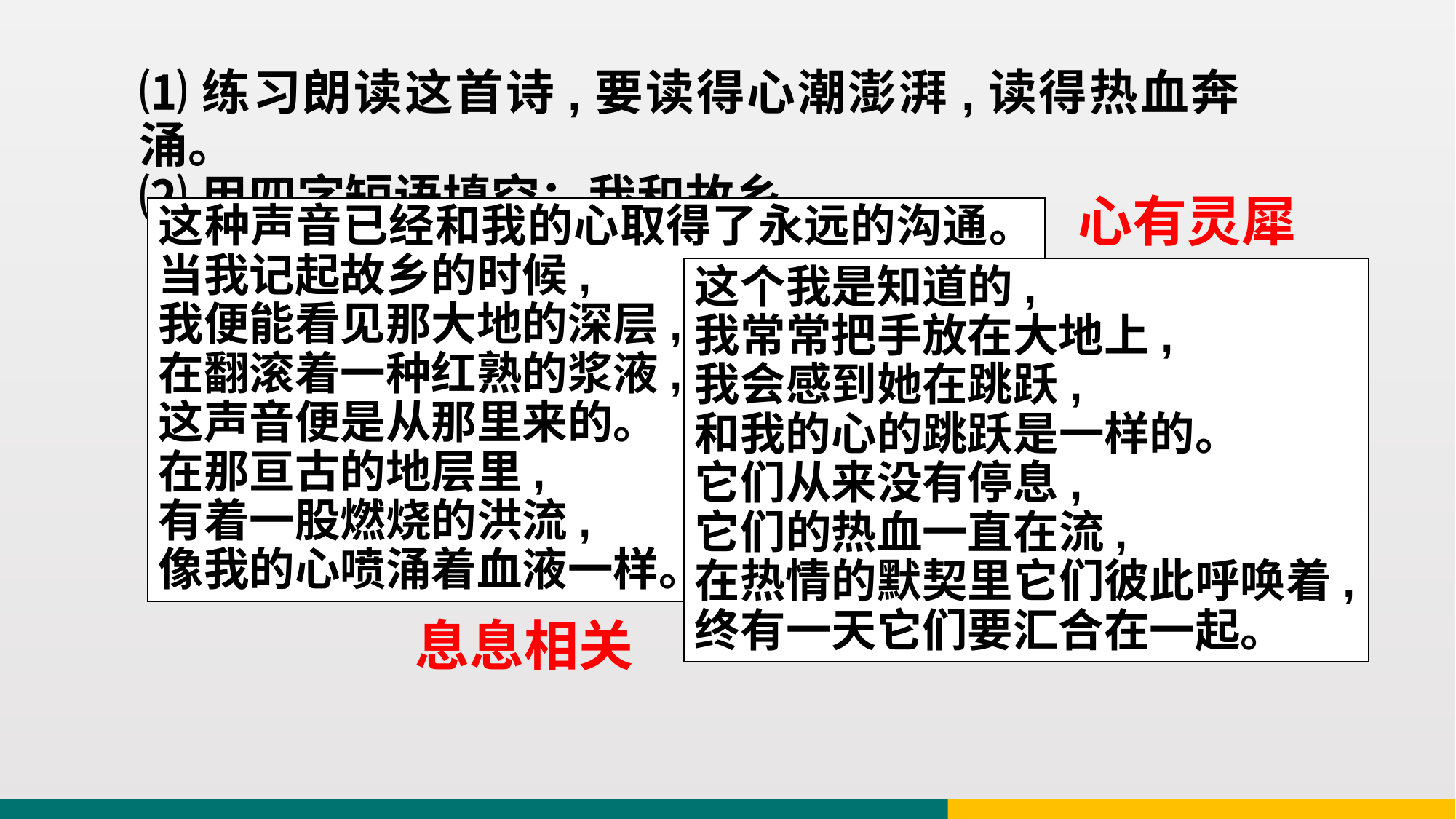

⑴练习朗读这首诗,要读得心潮澎湃,读得热血奔涌。
⑵用四字短语填空：我和故乡                 。
心有灵犀
这种声音已经和我的心取得了永远的沟通。当我记起故乡的时候,
我便能看见那大地的深层,
在翻滚着一种红熟的浆液,
这声音便是从那里来的。
在那亘古的地层里,
有着一股燃烧的洪流,
像我的心喷涌着血液一样。
这个我是知道的,
我常常把手放在大地上,
我会感到她在跳跃,
和我的心的跳跃是一样的。
它们从来没有停息,
它们的热血一直在流,
在热情的默契里它们彼此呼唤着,
终有一天它们要汇合在一起。

息息相关